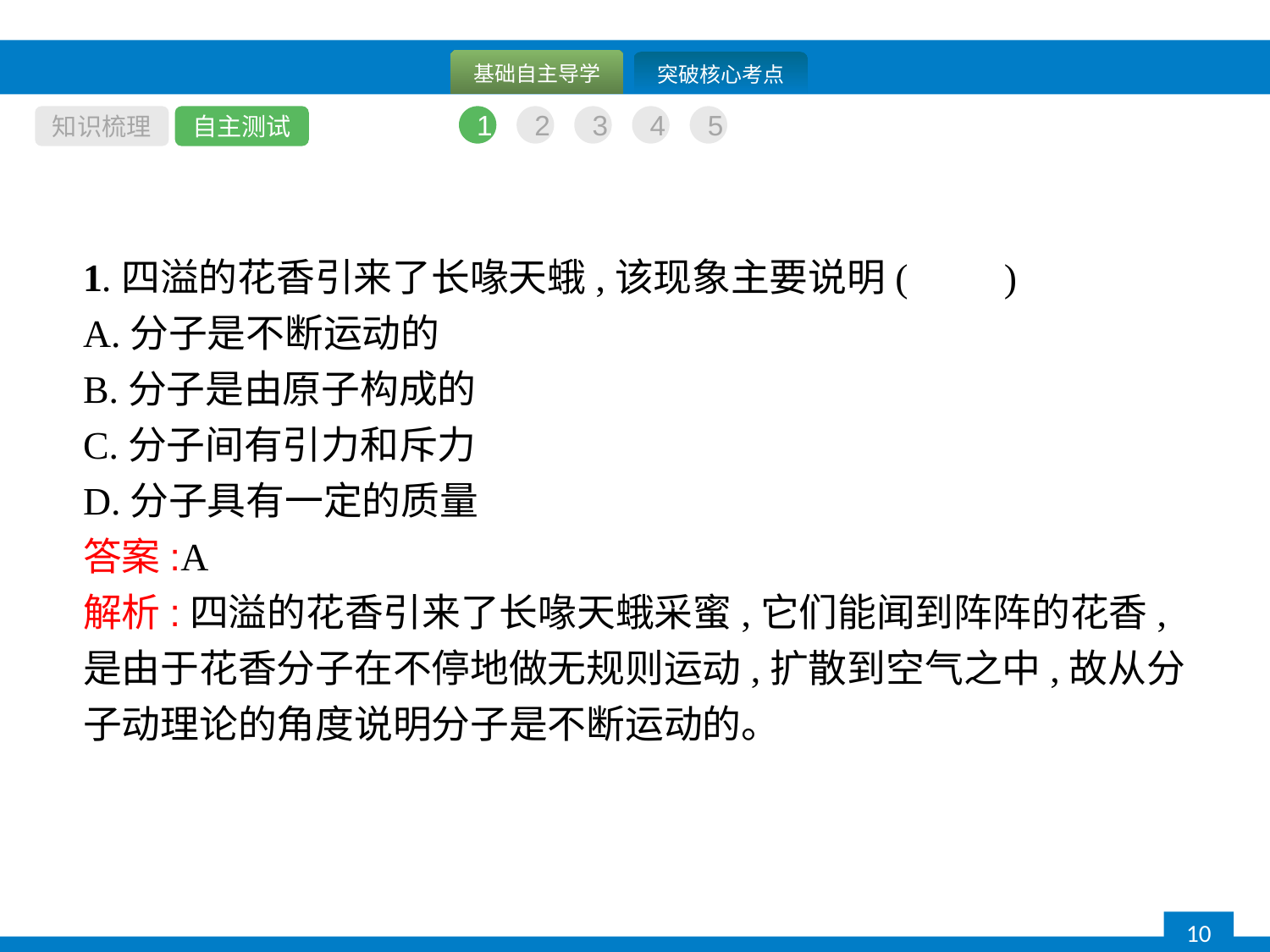

知识梳理
自主测试
1
2
3
4
5
1.四溢的花香引来了长喙天蛾,该现象主要说明(　　)
A.分子是不断运动的
B.分子是由原子构成的
C.分子间有引力和斥力
D.分子具有一定的质量
答案:A
解析:四溢的花香引来了长喙天蛾采蜜,它们能闻到阵阵的花香,是由于花香分子在不停地做无规则运动,扩散到空气之中,故从分子动理论的角度说明分子是不断运动的。